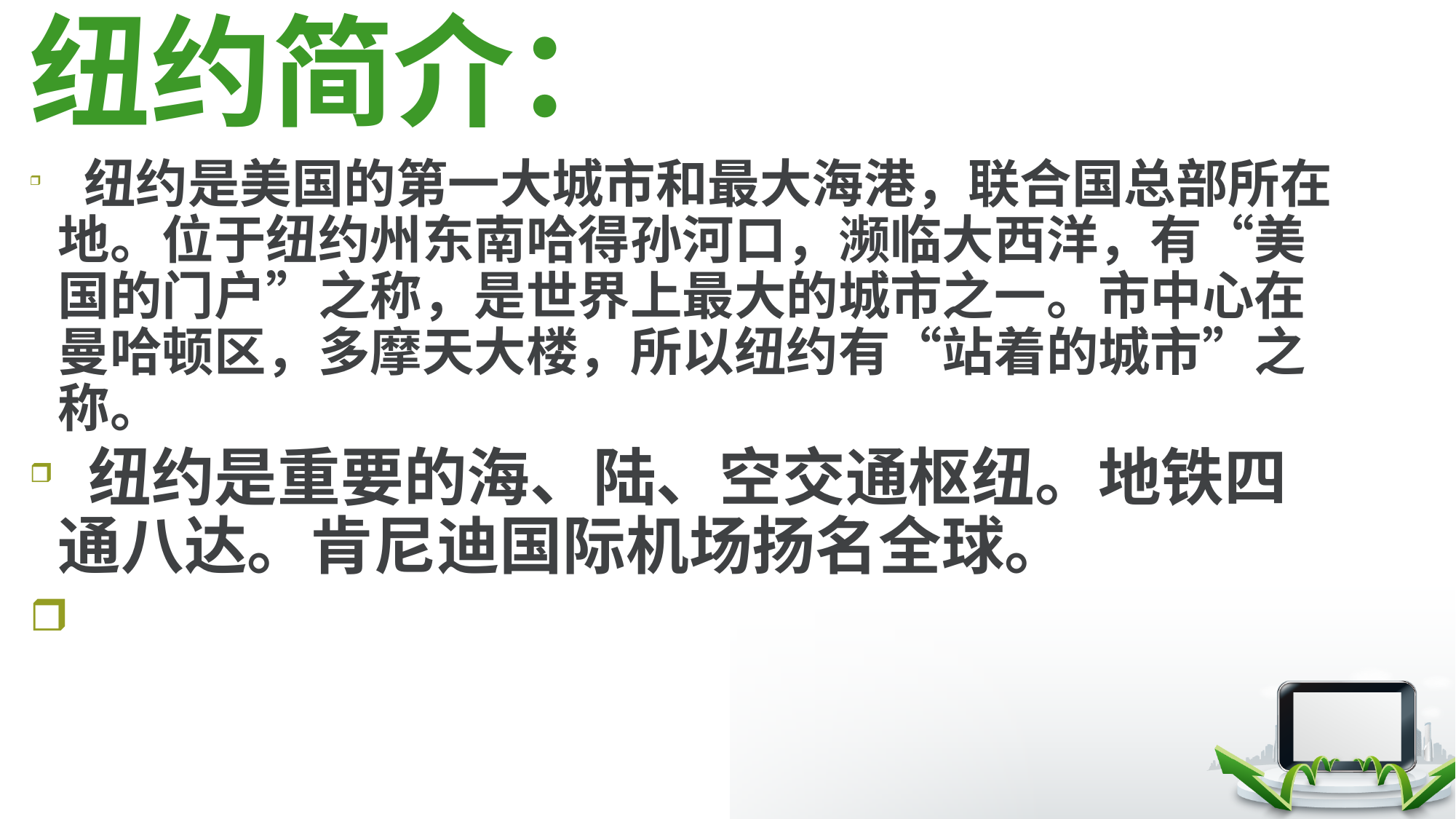

# 纽约简介：
    纽约是美国的第一大城市和最大海港，联合国总部所在地。位于纽约州东南哈得孙河口，濒临大西洋，有“美国的门户”之称，是世界上最大的城市之一。市中心在曼哈顿区，多摩天大楼，所以纽约有“站着的城市”之称。
   纽约是重要的海、陆、空交通枢纽。地铁四通八达。肯尼迪国际机场扬名全球。